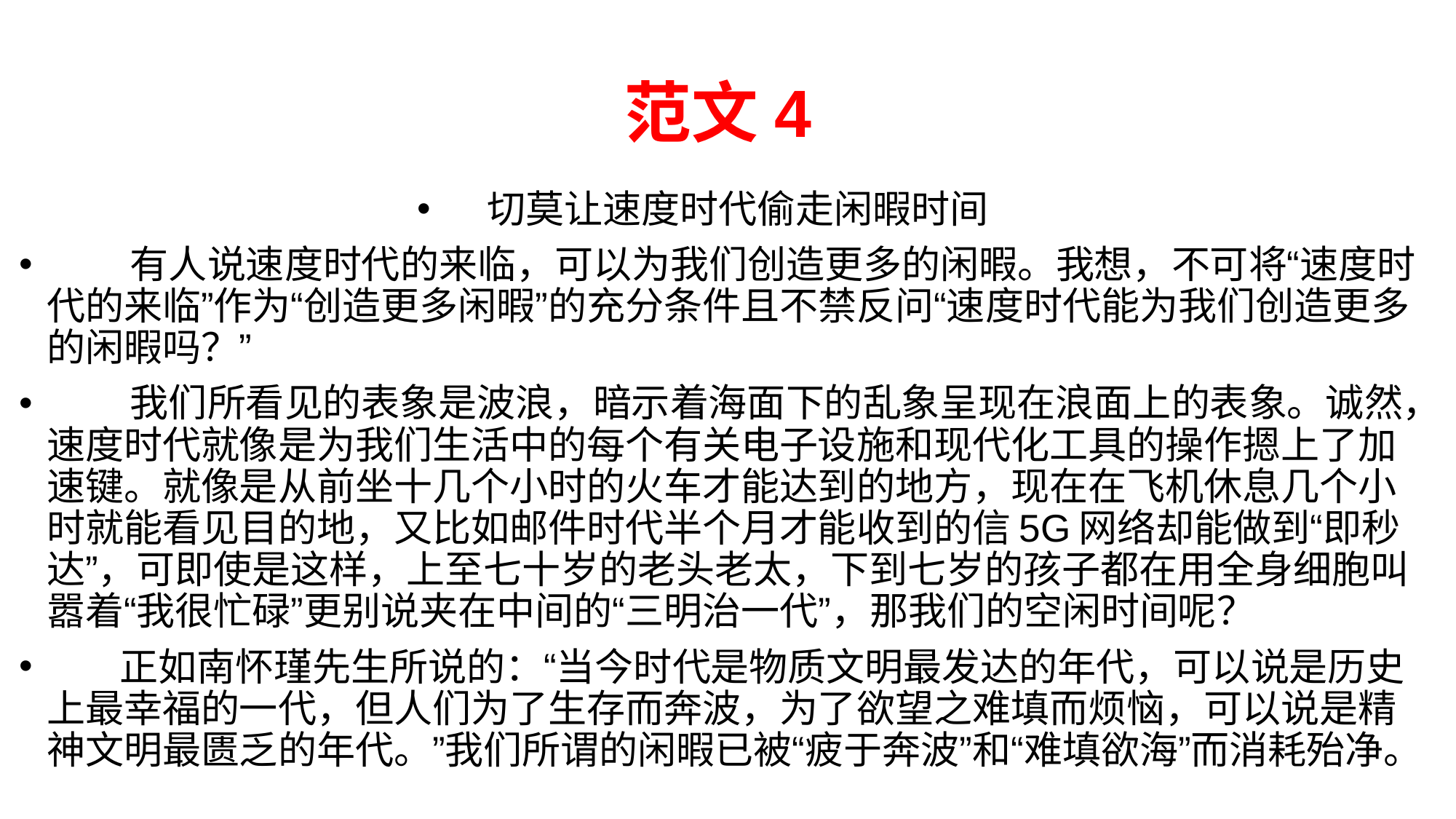

# 范文4
切莫让速度时代偷走闲暇时间
       有人说速度时代的来临，可以为我们创造更多的闲暇。我想，不可将“速度时代的来临”作为“创造更多闲暇”的充分条件且不禁反问“速度时代能为我们创造更多的闲暇吗？”
       我们所看见的表象是波浪，暗示着海面下的乱象呈现在浪面上的表象。诚然，速度时代就像是为我们生活中的每个有关电子设施和现代化工具的操作摁上了加速键。就像是从前坐十几个小时的火车才能达到的地方，现在在飞机休息几个小时就能看见目的地，又比如邮件时代半个月才能收到的信5G网络却能做到“即秒达”，可即使是这样，上至七十岁的老头老太，下到七岁的孩子都在用全身细胞叫嚣着“我很忙碌”更别说夹在中间的“三明治一代”，那我们的空闲时间呢？
      正如南怀瑾先生所说的：“当今时代是物质文明最发达的年代，可以说是历史上最幸福的一代，但人们为了生存而奔波，为了欲望之难填而烦恼，可以说是精神文明最匮乏的年代。”我们所谓的闲暇已被“疲于奔波”和“难填欲海”而消耗殆净。